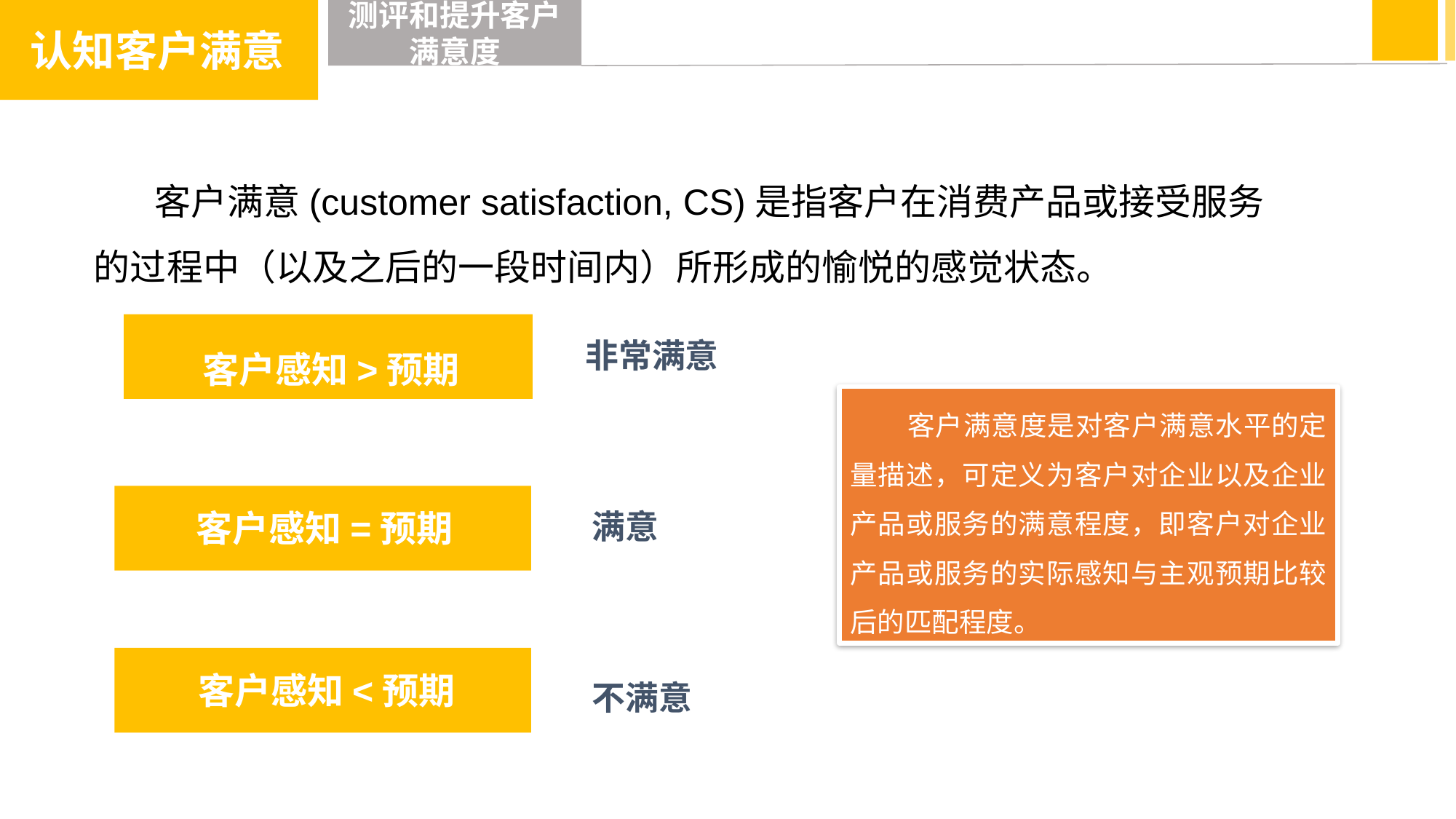

认知客户满意
测评和提升客户满意度

        客户满意(customer satisfaction, CS)是指客户在消费产品或接受服务的过程中（以及之后的一段时间内）所形成的愉悦的感觉状态。

客户感知>预期
客户感知>预期
非常满意
  客户满意度是对客户满意水平的定量描述，可定义为客户对企业以及企业产品或服务的满意程度，即客户对企业产品或服务的实际感知与主观预期比较后的匹配程度。

满意
客户感知=预期

客户感知<预期
不满意